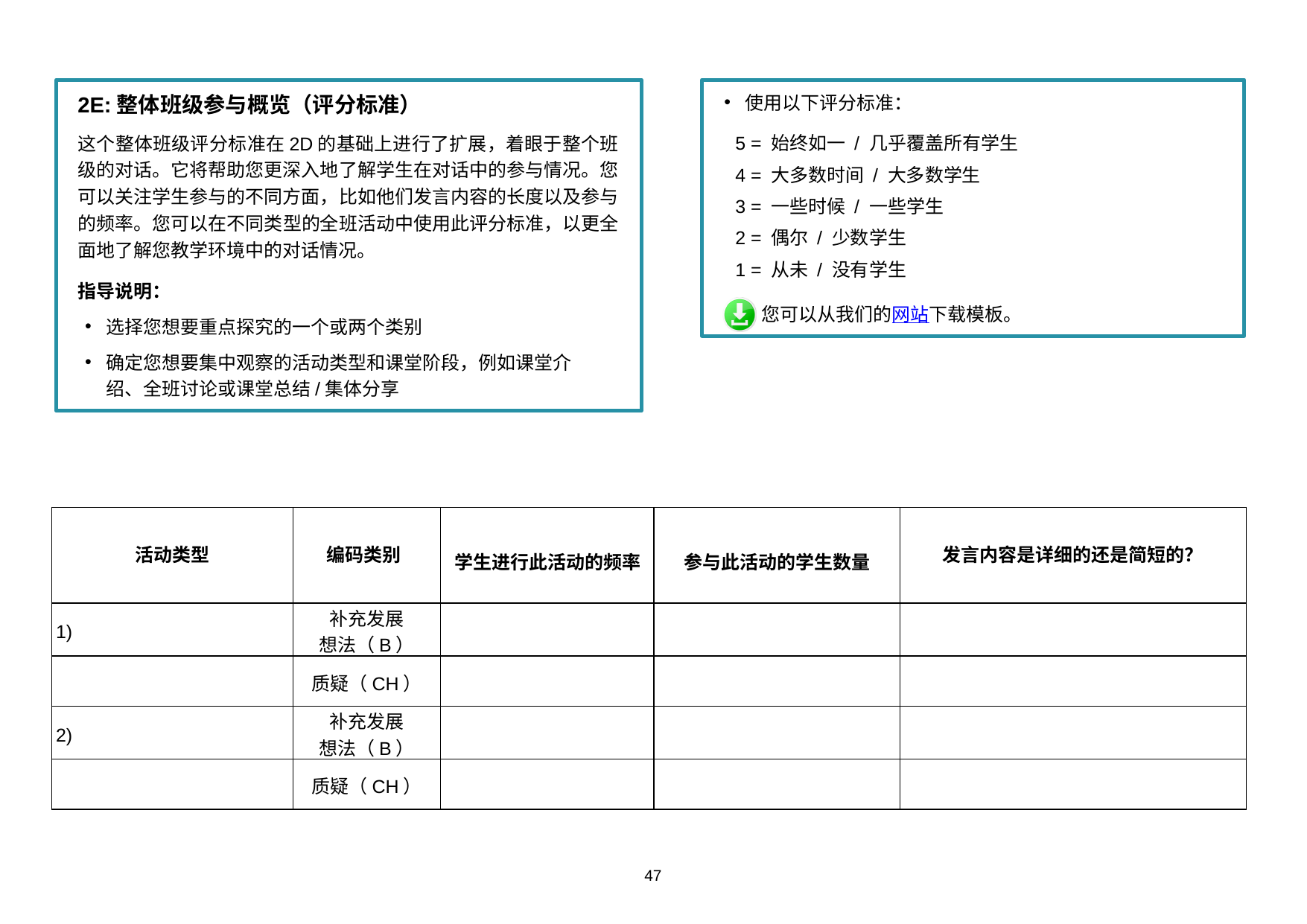

2E:整体班级参与概览（评分标准）
这个整体班级评分标准在2D的基础上进行了扩展，着眼于整个班级的对话。它将帮助您更深入地了解学生在对话中的参与情况。您可以关注学生参与的不同方面，比如他们发言内容的长度以及参与的频率。您可以在不同类型的全班活动中使用此评分标准，以更全面地了解您教学环境中的对话情况。
指导说明：
选择您想要重点探究的一个或两个类别
确定您想要集中观察的活动类型和课堂阶段，例如课堂介绍、全班讨论或课堂总结/集体分享
使用以下评分标准：
5 = 始终如一 / 几乎覆盖所有学生
4 = 大多数时间 / 大多数学生
3 = 一些时候 / 一些学生
2 = 偶尔 / 少数学生
1 = 从未 / 没有学生

您可以从我们的网站下载模板。

| 活动类型 | 编码类别 | 学生进行此活动的频率 | 参与此活动的学生数量 | 发言内容是详细的还是简短的？ |
| --- | --- | --- | --- | --- |
| 1) | 补充发展 想法（B） |  |  |  |
|  | 质疑（CH） |  |  |  |
| 2) | 补充发展 想法（B） |  |  |  |
|  | 质疑（CH） |  |  |  |
47